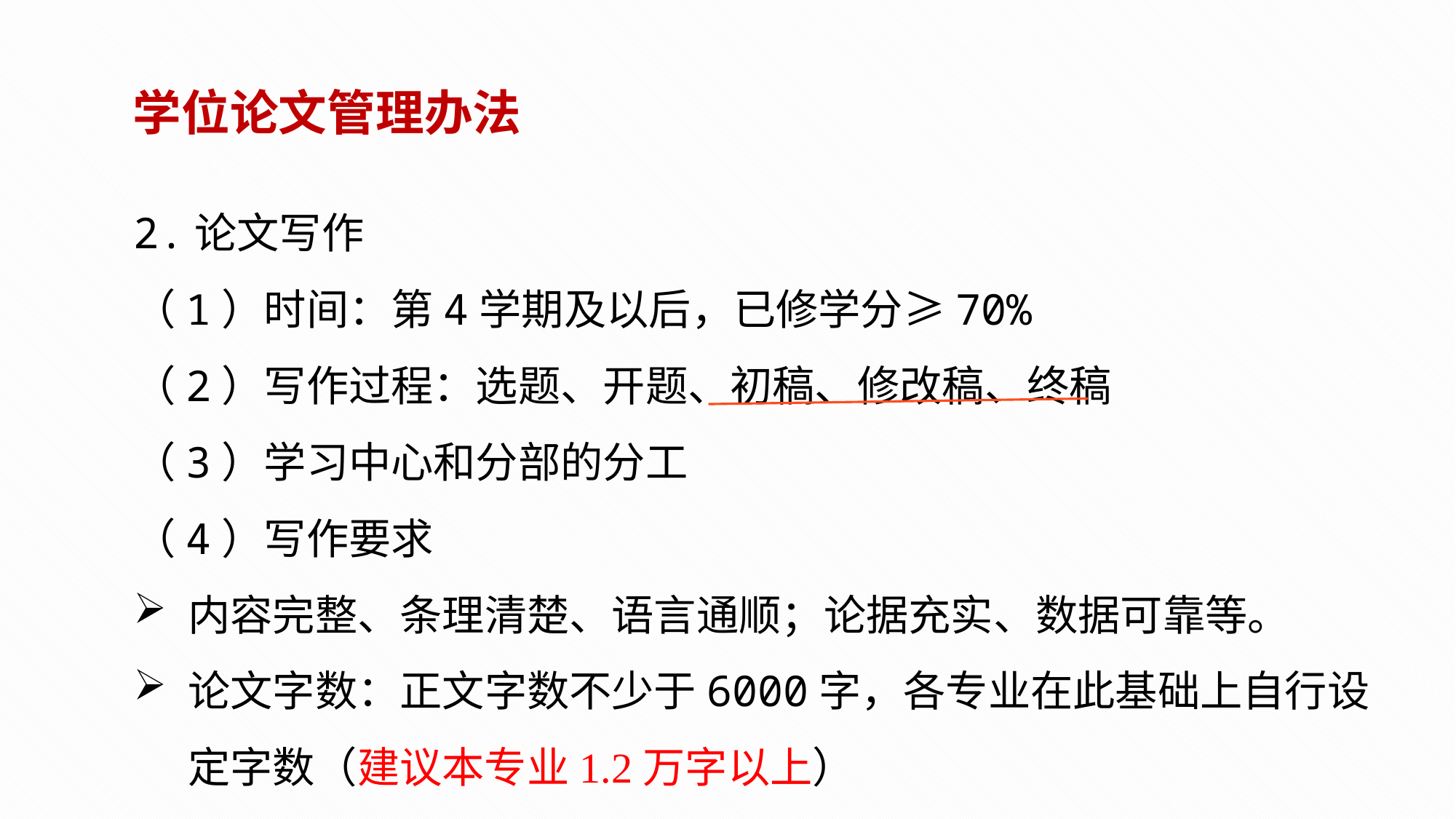

学位论文管理办法
2.论文写作
（1）时间：第4学期及以后，已修学分≥70%
（2）写作过程：选题、开题、初稿、修改稿、终稿
（3）学习中心和分部的分工
（4）写作要求
内容完整、条理清楚、语言通顺；论据充实、数据可靠等。
论文字数：正文字数不少于6000字，各专业在此基础上自行设定字数（建议本专业1.2万字以上）